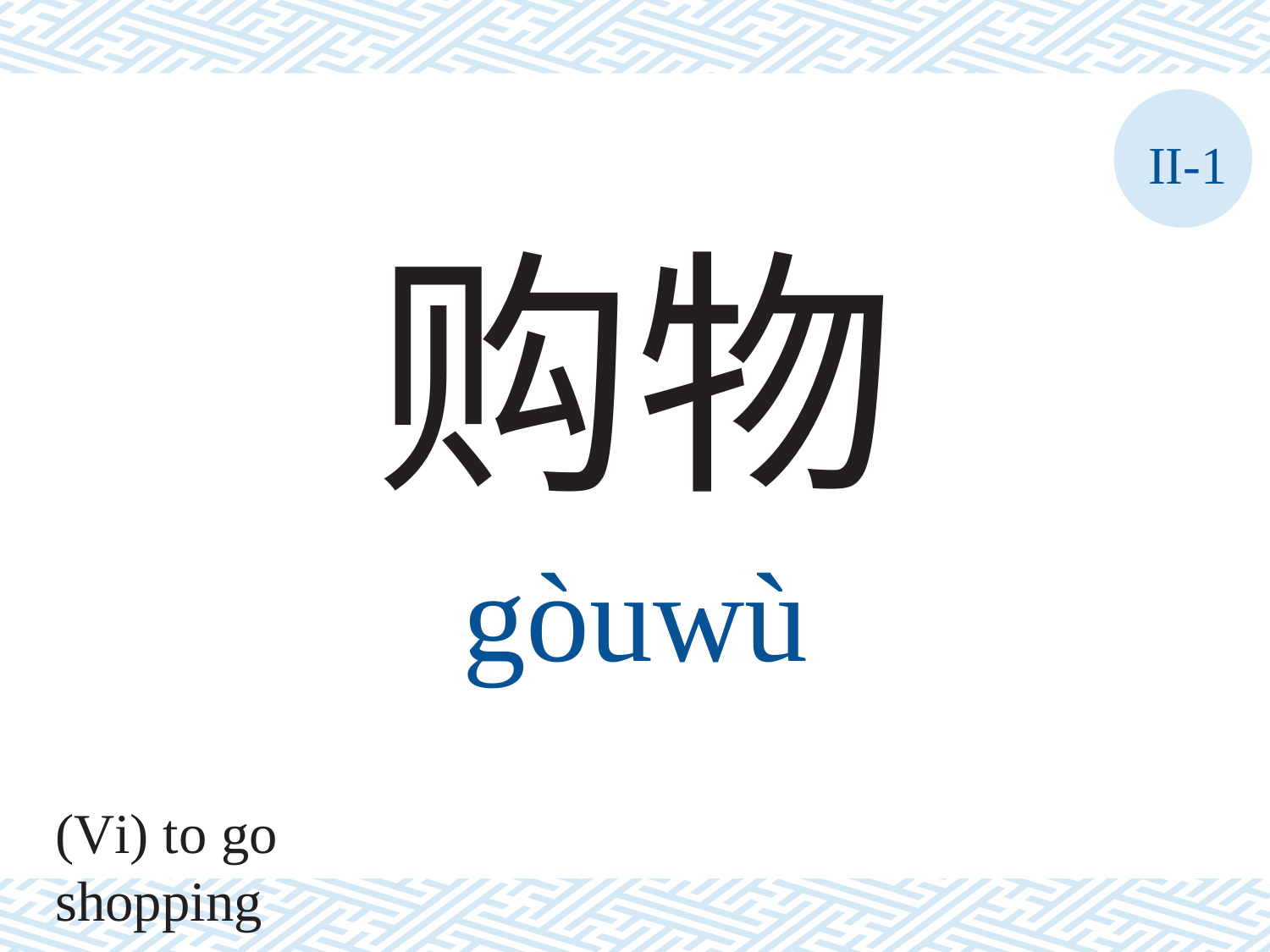

II-1
购物
gòuwù
(Vi) to go shopping